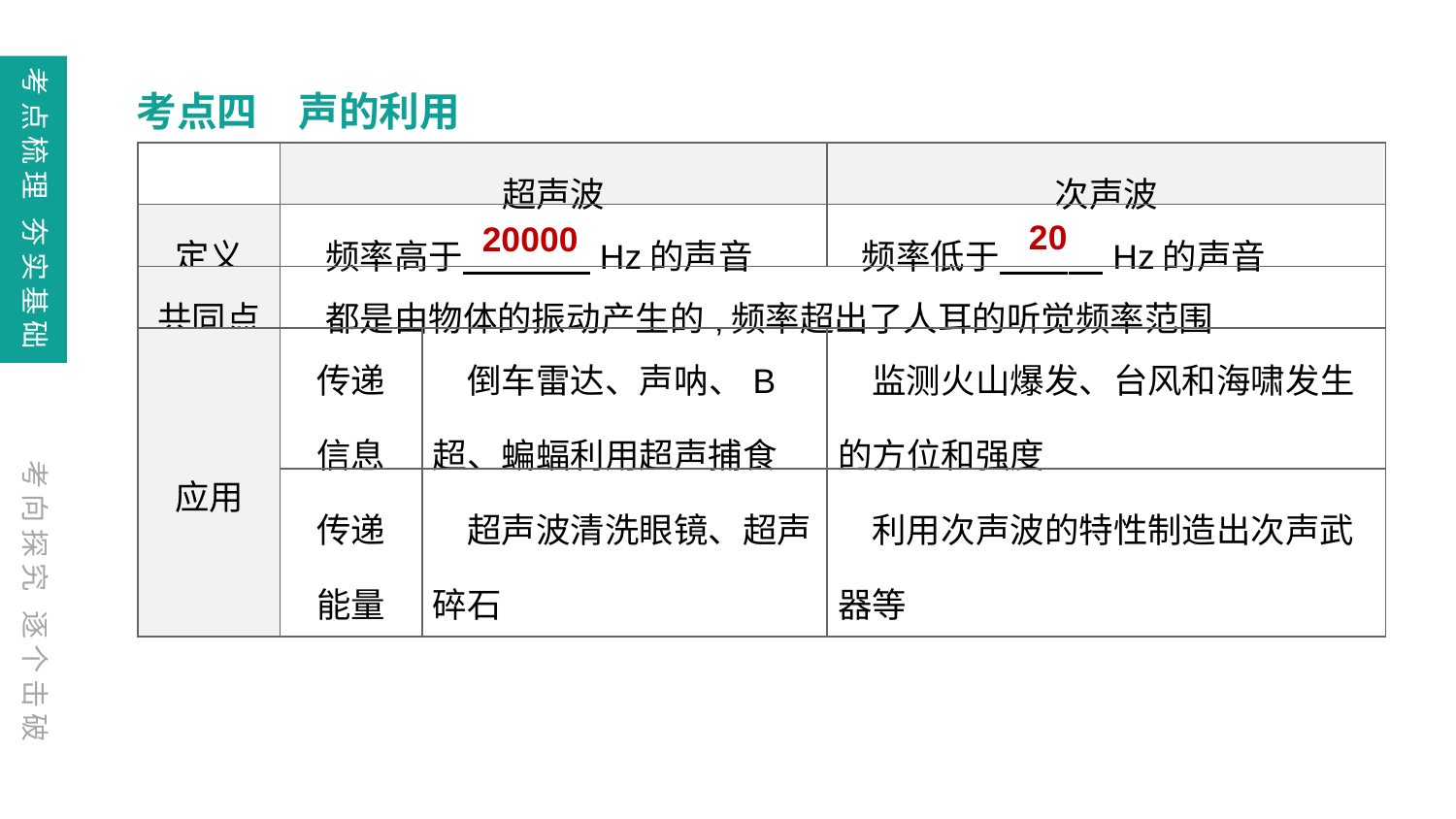

考点梳理 夯实基础
考点四　声的利用
|  | 超声波 |  | 次声波 |
| --- | --- | --- | --- |
| 定义 | 频率高于　 　　Hz的声音 |  | 频率低于　　　Hz的声音 |
| 共同点 | 都是由物体的振动产生的,频率超出了人耳的听觉频率范围 |  |  |
| 应用 | 传递 信息 | 倒车雷达、声呐、B超、蝙蝠利用超声捕食 | 监测火山爆发、台风和海啸发生的方位和强度 |
|  | 传递 能量 | 超声波清洗眼镜、超声碎石 | 利用次声波的特性制造出次声武器等 |
20
20000
考向探究 逐个击破